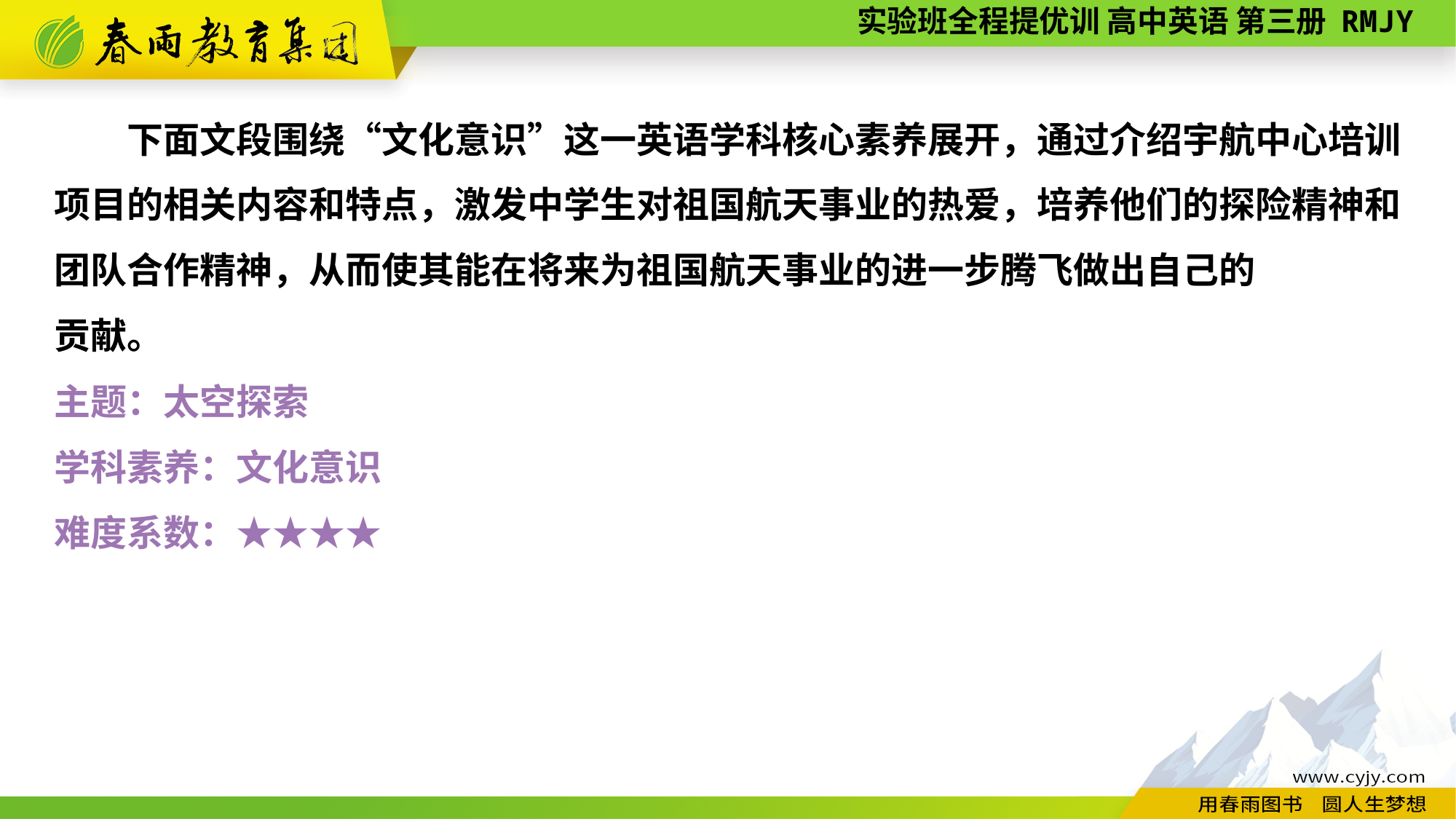

下面文段围绕“文化意识”这一英语学科核心素养展开，通过介绍宇航中心培训项目的相关内容和特点，激发中学生对祖国航天事业的热爱，培养他们的探险精神和团队合作精神，从而使其能在将来为祖国航天事业的进一步腾飞做出自己的
贡献。
主题：太空探索
学科素养：文化意识
难度系数：★★★★